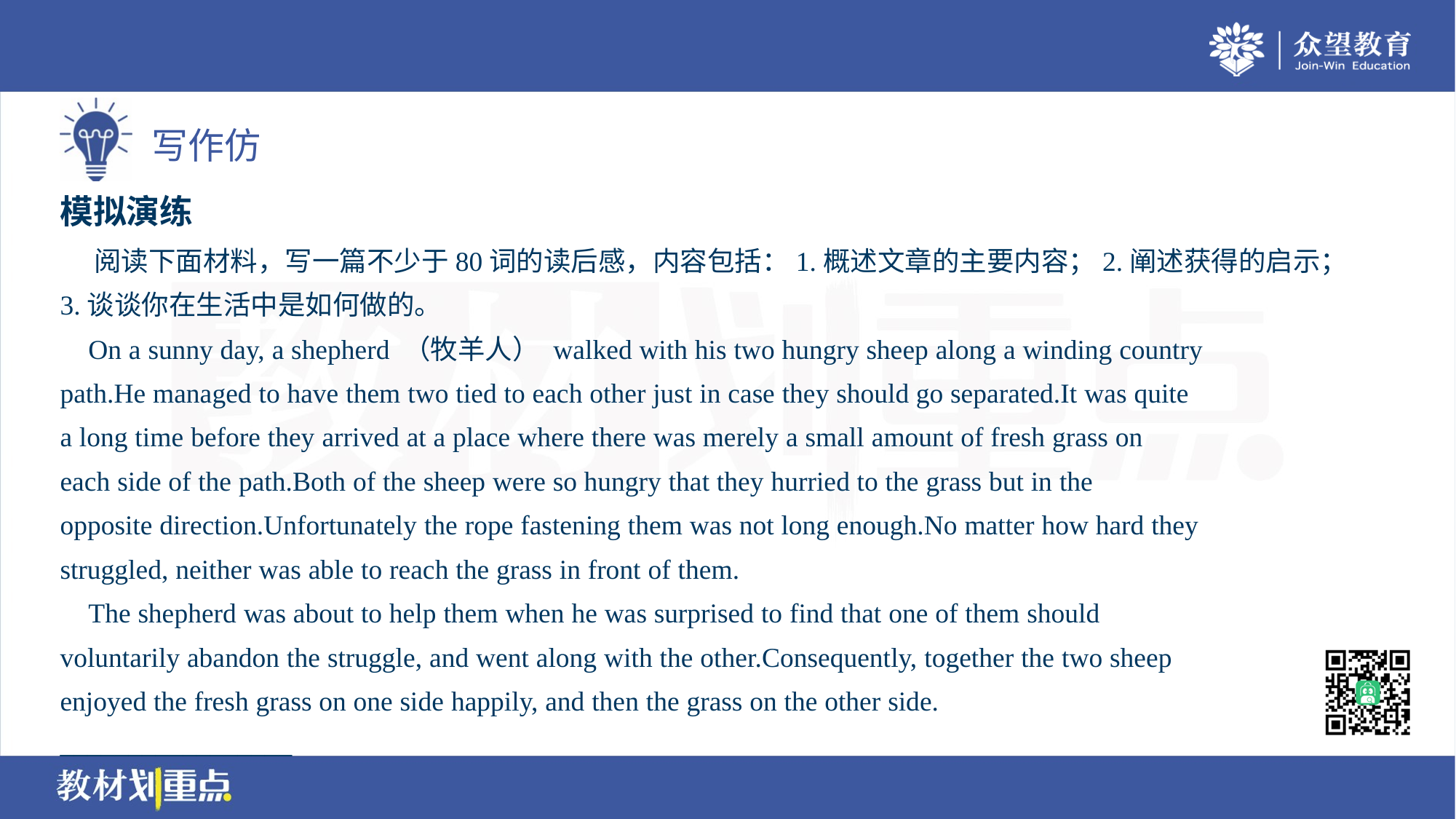

模拟演练
    阅读下面材料，写一篇不少于80词的读后感，内容包括：1.概述文章的主要内容；2.阐述获得的启示；
3.谈谈你在生活中是如何做的。
    On a sunny day, a shepherd （牧羊人） walked with his two hungry sheep along a winding country
path.He managed to have them two tied to each other just in case they should go separated.It was quite
a long time before they arrived at a place where there was merely a small amount of fresh grass on
each side of the path.Both of the sheep were so hungry that they hurried to the grass but in the
opposite direction.Unfortunately the rope fastening them was not long enough.No matter how hard they
struggled, neither was able to reach the grass in front of them.
    The shepherd was about to help them when he was surprised to find that one of them should
voluntarily abandon the struggle, and went along with the other.Consequently, together the two sheep
enjoyed the fresh grass on one side happily, and then the grass on the other side.
_________________